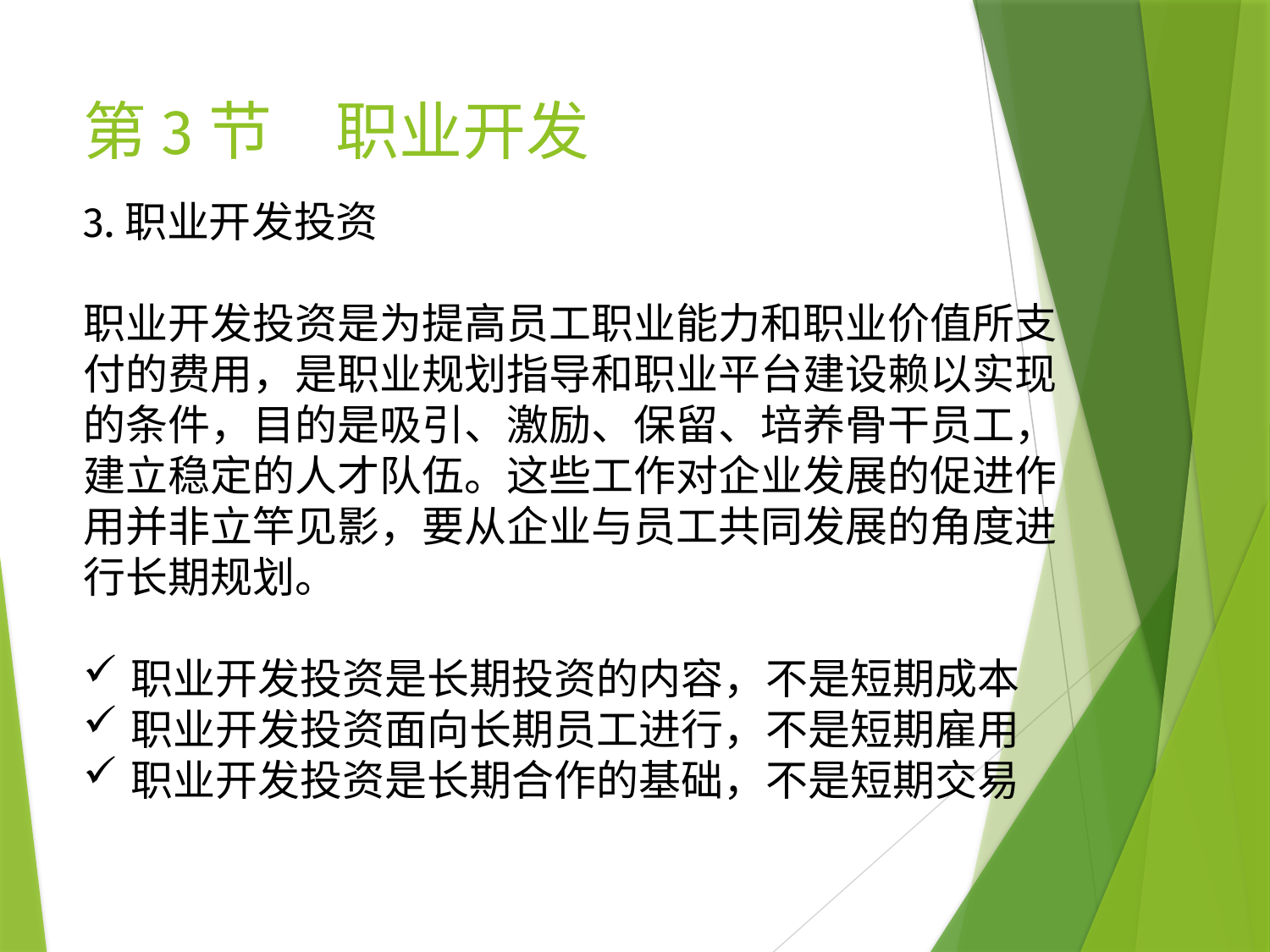

# 第3节　职业开发
3.职业开发投资

职业开发投资是为提高员工职业能力和职业价值所支付的费用，是职业规划指导和职业平台建设赖以实现的条件，目的是吸引、激励、保留、培养骨干员工，建立稳定的人才队伍。这些工作对企业发展的促进作用并非立竿见影，要从企业与员工共同发展的角度进行长期规划。

职业开发投资是长期投资的内容，不是短期成本
职业开发投资面向长期员工进行，不是短期雇用
职业开发投资是长期合作的基础，不是短期交易